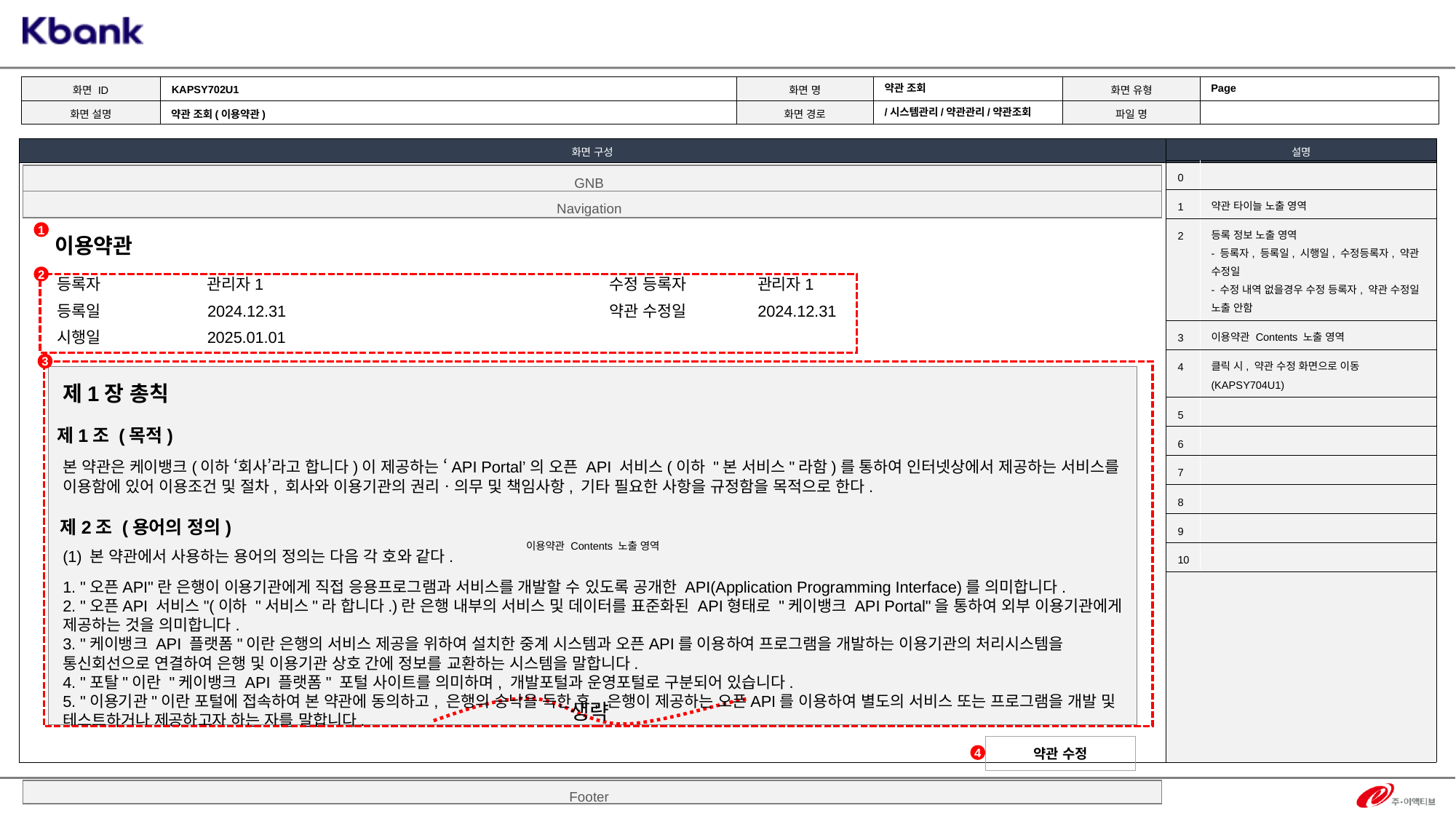

KAPSY702U1
Page
약관 조회
/시스템관리/약관관리/약관조회

약관 조회(이용약관)
| 0 |  |
| --- | --- |
| 1 | 약관 타이늘 노출 영역 |
| 2 | 등록 정보 노출 영역 - 등록자, 등록일, 시행일, 수정등록자, 약관 수정일 - 수정 내역 없을경우 수정 등록자, 약관 수정일 노출 안함 |
| 3 | 이용약관 Contents 노출 영역 |
| 4 | 클릭 시, 약관 수정 화면으로 이동 (KAPSY704U1) |
| 5 |  |
| 6 |  |
| 7 |  |
| 8 |  |
| 9 |  |
| 10 |  |
GNB
Navigation
1
이용약관
2
등록자
관리자1
수정 등록자
관리자1

등록일
2024.12.31
약관 수정일
2024.12.31
시행일
2025.01.01
3

| 이용약관 Contents 노출 영역 |
| --- |
제1장 총칙
제1조 (목적)
본 약관은 케이뱅크(이하 ‘회사’라고 합니다)이 제공하는 ‘API Portal’의 오픈 API 서비스(이하 "본 서비스"라함)를 통하여 인터넷상에서 제공하는 서비스를 이용함에 있어 이용조건 및 절차, 회사와 이용기관의 권리ㆍ의무 및 책임사항, 기타 필요한 사항을 규정함을 목적으로 한다.
제2조 (용어의 정의)
(1) 본 약관에서 사용하는 용어의 정의는 다음 각 호와 같다.
1. "오픈API"란 은행이 이용기관에게 직접 응용프로그램과 서비스를 개발할 수 있도록 공개한 API(Application Programming Interface)를 의미합니다.
2. "오픈API 서비스"(이하 "서비스"라 합니다.)란 은행 내부의 서비스 및 데이터를 표준화된 API형태로 "케이뱅크 API Portal"을 통하여 외부 이용기관에게 제공하는 것을 의미합니다.
3. "케이뱅크 API 플랫폼"이란 은행의 서비스 제공을 위하여 설치한 중계 시스템과 오픈API를 이용하여 프로그램을 개발하는 이용기관의 처리시스템을 통신회선으로 연결하여 은행 및 이용기관 상호 간에 정보를 교환하는 시스템을 말합니다.
4. "포탈"이란 "케이뱅크 API 플랫폼" 포털 사이트를 의미하며, 개발포털과 운영포털로 구분되어 있습니다.
5. "이용기관"이란 포털에 접속하여 본 약관에 동의하고, 은행의 승낙을 득한 후, 은행이 제공하는 오픈API를 이용하여 별도의 서비스 또는 프로그램을 개발 및 테스트하거나 제공하고자 하는 자를 말합니다.
생략
약관 수정
4
Footer